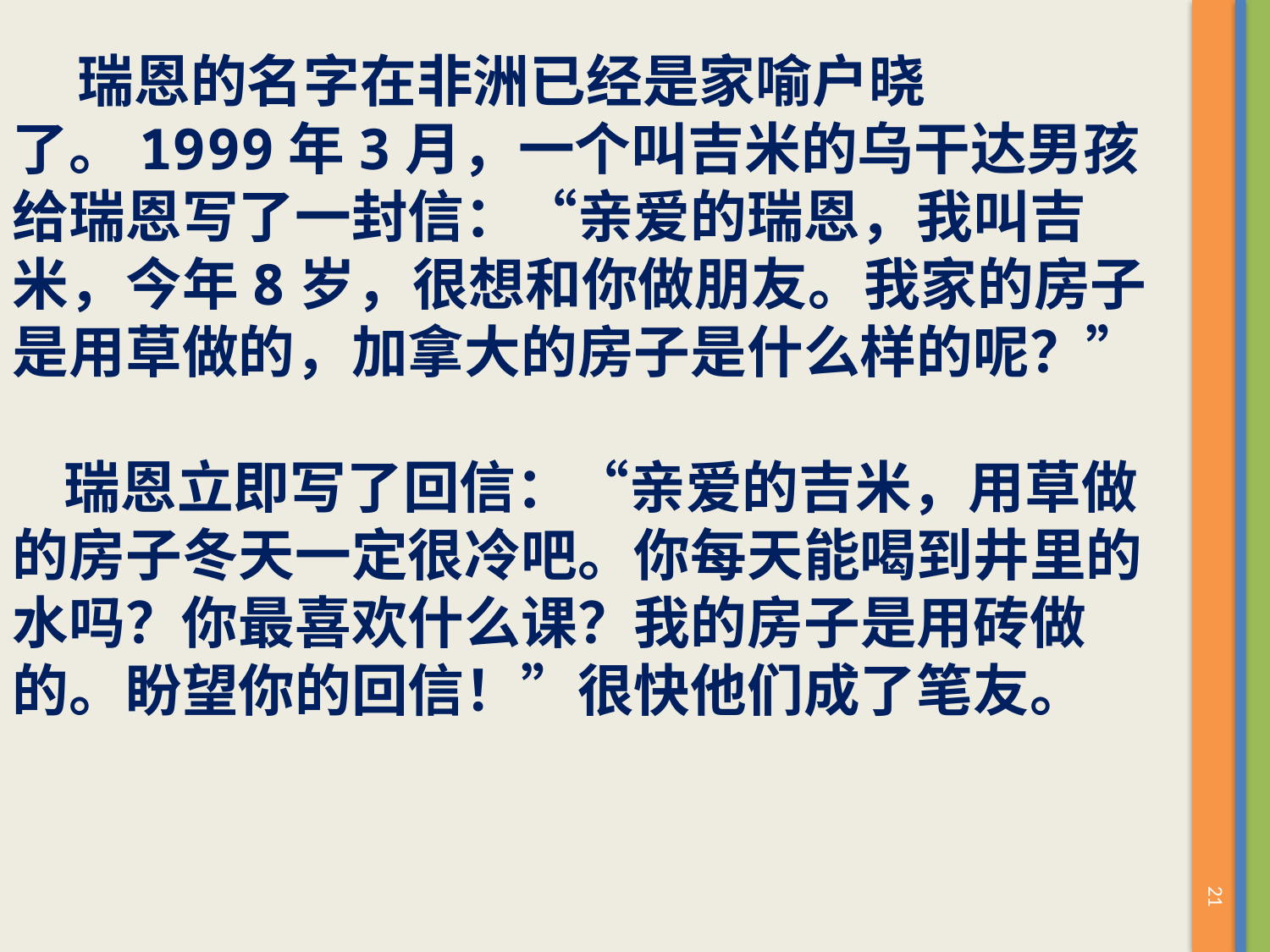

瑞恩的名字在非洲已经是家喻户晓了。1999年3月，一个叫吉米的乌干达男孩给瑞恩写了一封信：“亲爱的瑞恩，我叫吉米，今年8岁，很想和你做朋友。我家的房子是用草做的，加拿大的房子是什么样的呢？”
    瑞恩立即写了回信：“亲爱的吉米，用草做的房子冬天一定很冷吧。你每天能喝到井里的水吗？你最喜欢什么课？我的房子是用砖做的。盼望你的回信！”很快他们成了笔友。
21